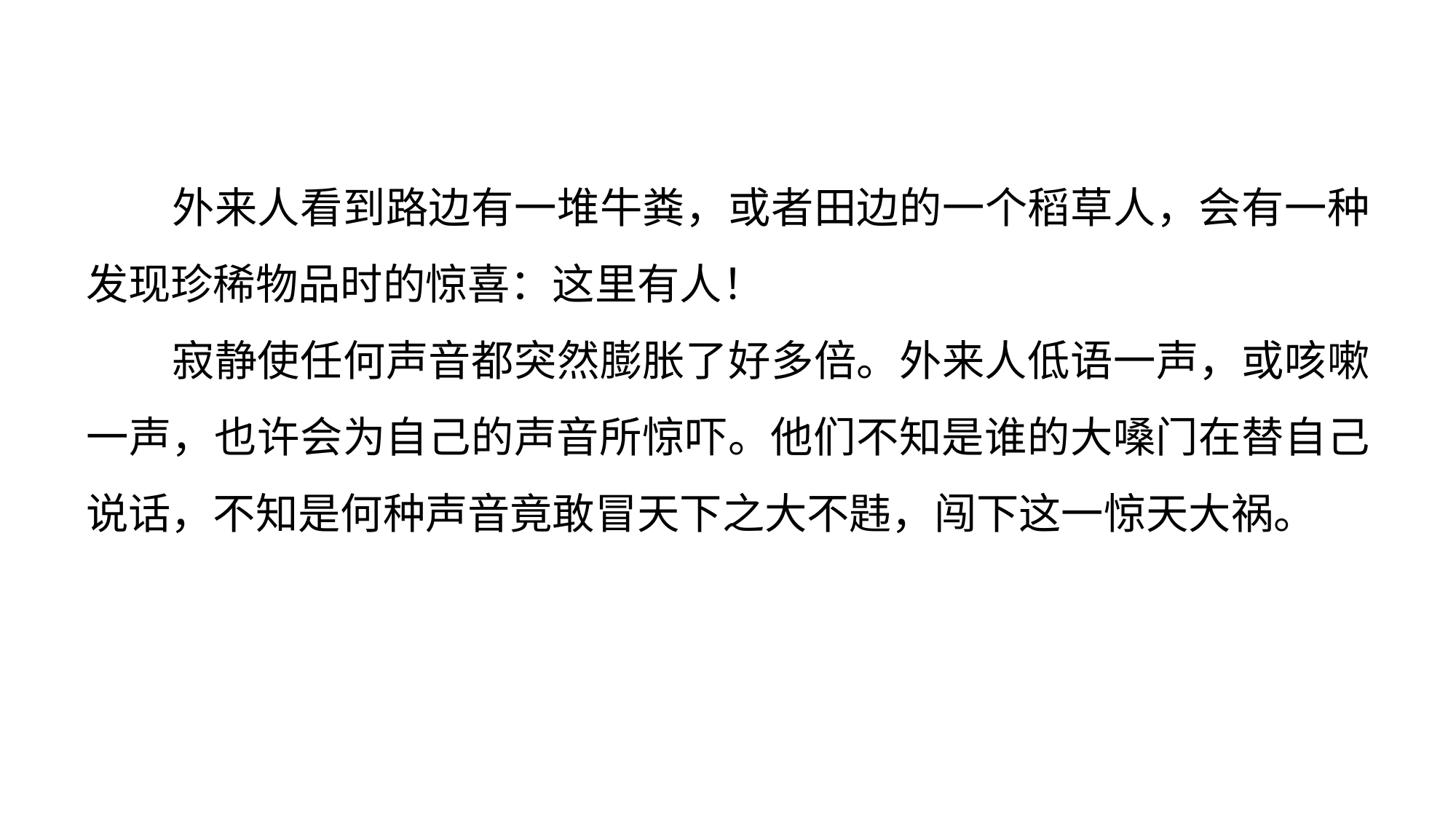

外来人看到路边有一堆牛粪，或者田边的一个稻草人，会有一种发现珍稀物品时的惊喜：这里有人！
寂静使任何声音都突然膨胀了好多倍。外来人低语一声，或咳嗽一声，也许会为自己的声音所惊吓。他们不知是谁的大嗓门在替自己说话，不知是何种声音竟敢冒天下之大不韪，闯下这一惊天大祸。